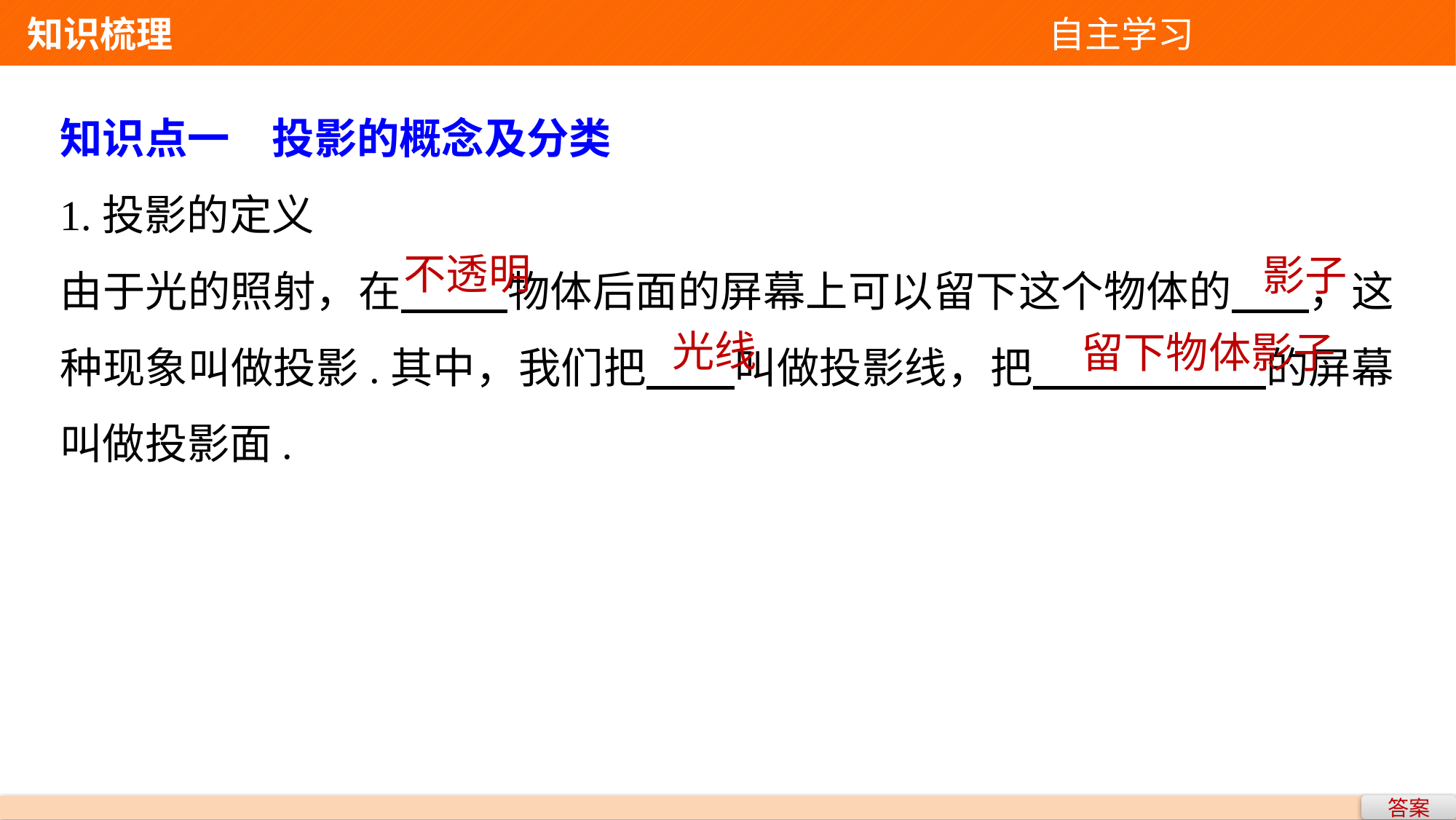

知识梳理                                                                                                           自主学习
知识点一　投影的概念及分类
1.投影的定义
由于光的照射，在           物体后面的屏幕上可以留下这个物体的        ，这种现象叫做投影.其中，我们把         叫做投影线，把                        的屏幕叫做投影面.
不透明
影子
光线
留下物体影子
答案